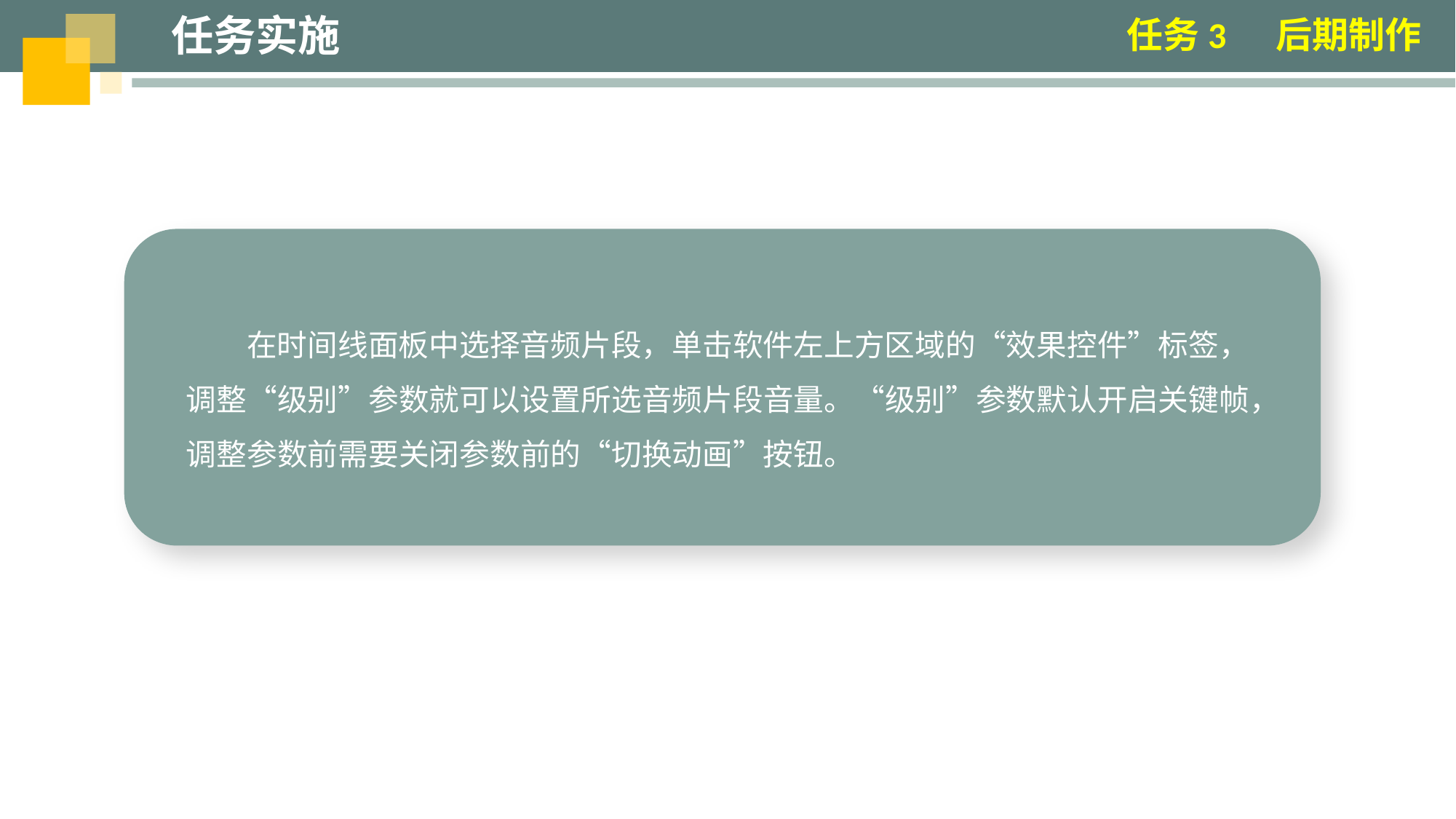

任务实施

任务3     后期制作

在时间线面板中选择音频片段，单击软件左上方区域的“效果控件”标签，调整“级别”参数就可以设置所选音频片段音量。“级别”参数默认开启关键帧，调整参数前需要关闭参数前的“切换动画”按钮。